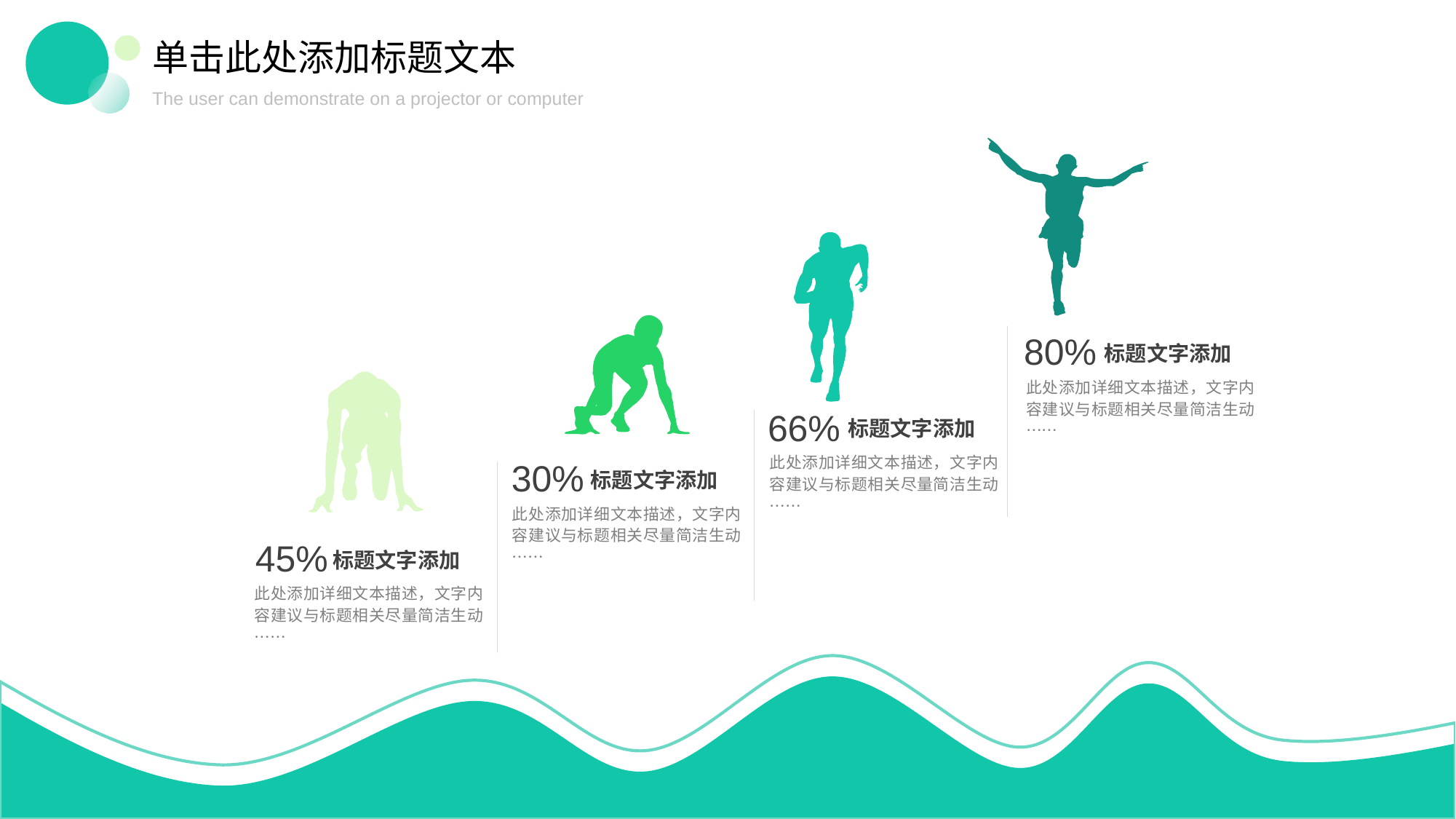

单击此处添加标题文本
The user can demonstrate on a projector or computer

80%
标题文字添加
此处添加详细文本描述，文字内容建议与标题相关尽量简洁生动……

66%
标题文字添加
此处添加详细文本描述，文字内容建议与标题相关尽量简洁生动……
30%
标题文字添加
此处添加详细文本描述，文字内容建议与标题相关尽量简洁生动……
45%
标题文字添加
此处添加详细文本描述，文字内容建议与标题相关尽量简洁生动……